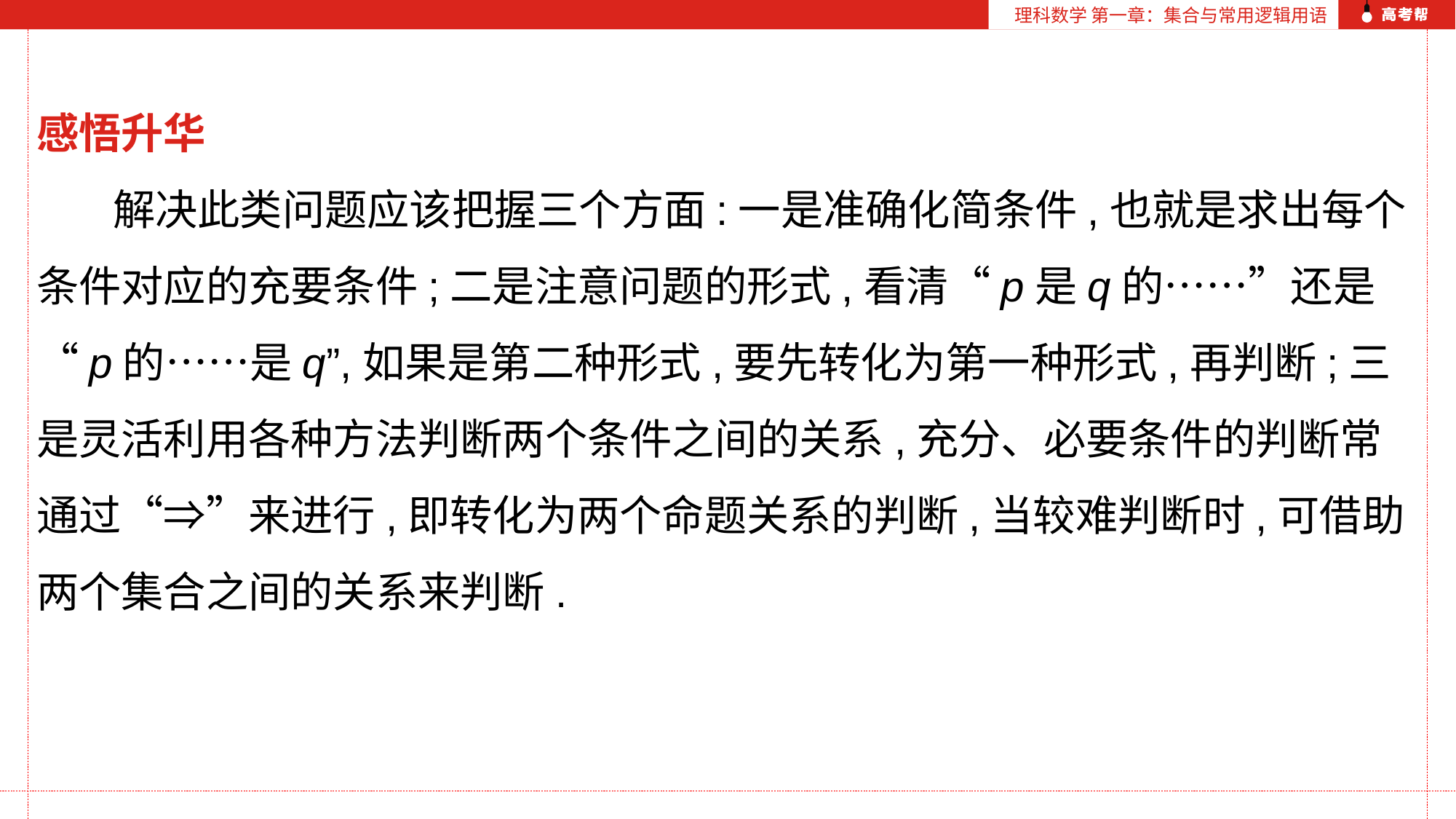

理科数学 第一章：集合与常用逻辑用语

感悟升华
       解决此类问题应该把握三个方面:一是准确化简条件,也就是求出每个条件对应的充要条件;二是注意问题的形式,看清“p是q的……”还是“p的……是q”,如果是第二种形式,要先转化为第一种形式,再判断;三是灵活利用各种方法判断两个条件之间的关系,充分、必要条件的判断常通过“⇒”来进行,即转化为两个命题关系的判断,当较难判断时,可借助两个集合之间的关系来判断.